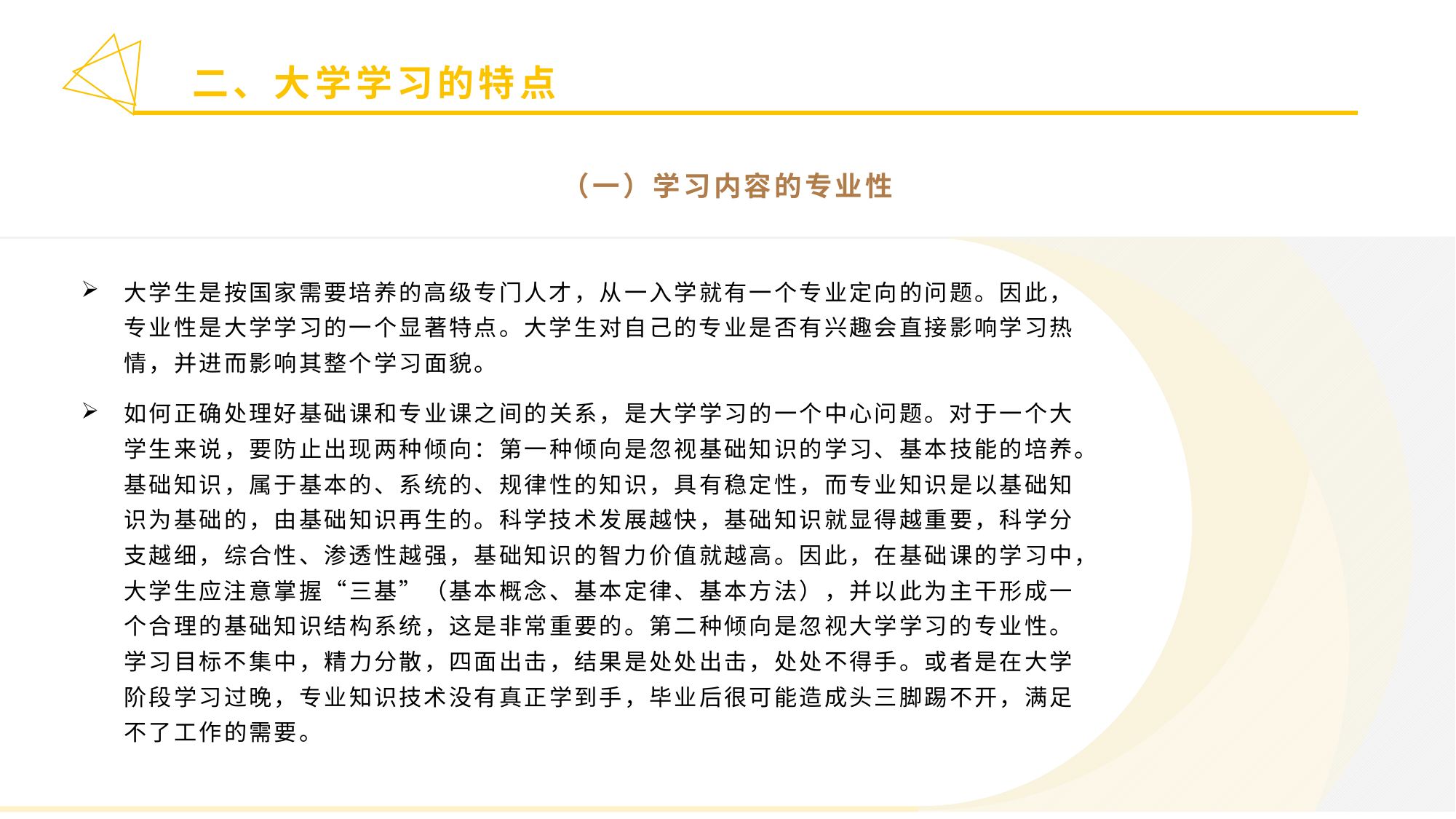

二、大学学习的特点
（一）学习内容的专业性

大学生是按国家需要培养的高级专门人才，从一入学就有一个专业定向的问题。因此，专业性是大学学习的一个显著特点。大学生对自己的专业是否有兴趣会直接影响学习热情，并进而影响其整个学习面貌。
如何正确处理好基础课和专业课之间的关系，是大学学习的一个中心问题。对于一个大学生来说，要防止出现两种倾向：第一种倾向是忽视基础知识的学习、基本技能的培养。基础知识，属于基本的、系统的、规律性的知识，具有稳定性，而专业知识是以基础知识为基础的，由基础知识再生的。科学技术发展越快，基础知识就显得越重要，科学分支越细，综合性、渗透性越强，基础知识的智力价值就越高。因此，在基础课的学习中，大学生应注意掌握“三基”（基本概念、基本定律、基本方法），并以此为主干形成一个合理的基础知识结构系统，这是非常重要的。第二种倾向是忽视大学学习的专业性。学习目标不集中，精力分散，四面出击，结果是处处出击，处处不得手。或者是在大学阶段学习过晚，专业知识技术没有真正学到手，毕业后很可能造成头三脚踢不开，满足不了工作的需要。